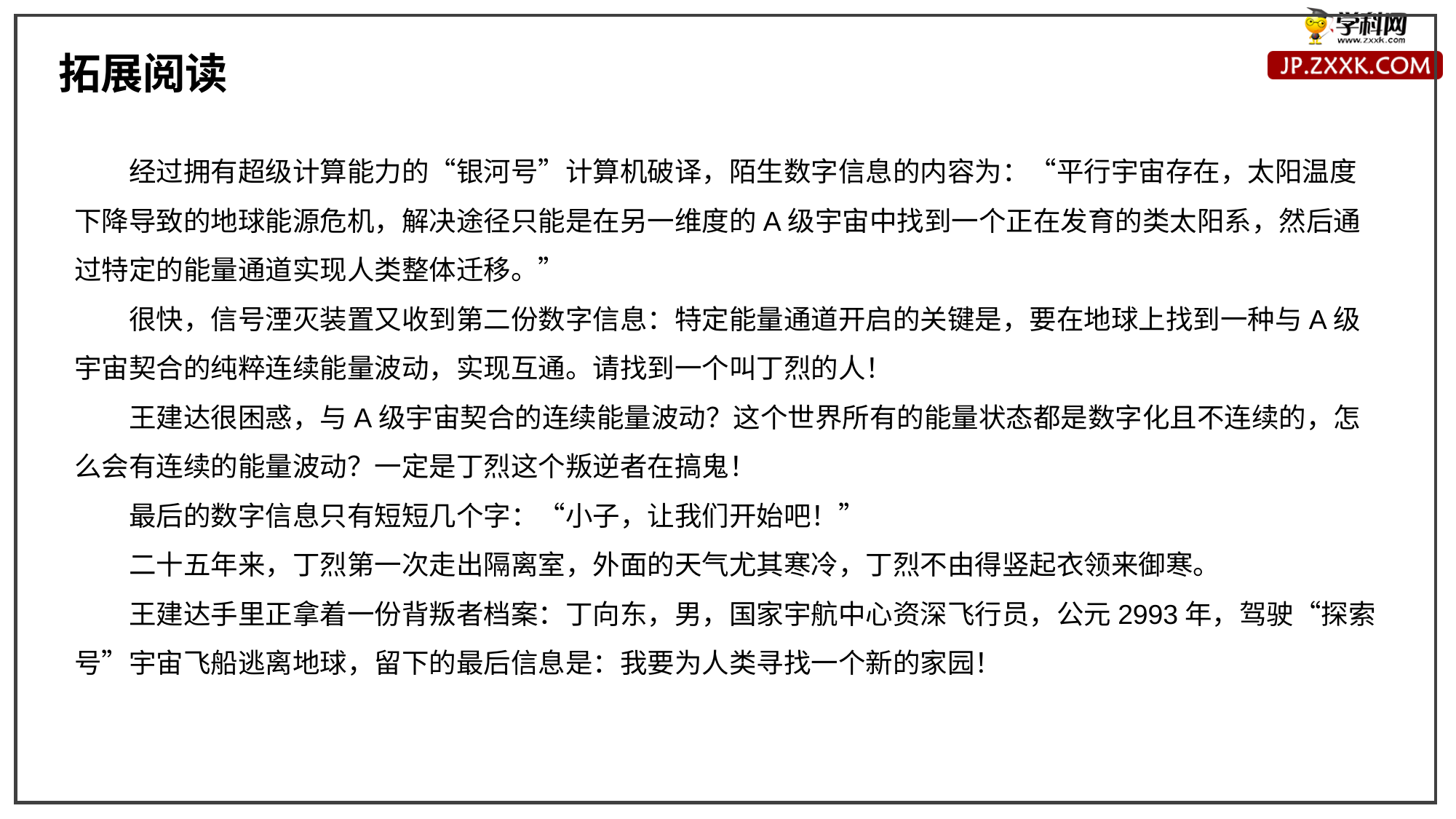

拓展阅读
经过拥有超级计算能力的“银河号”计算机破译，陌生数字信息的内容为：“平行宇宙存在，太阳温度下降导致的地球能源危机，解决途径只能是在另一维度的A级宇宙中找到一个正在发育的类太阳系，然后通过特定的能量通道实现人类整体迁移。”
很快，信号湮灭装置又收到第二份数字信息：特定能量通道开启的关键是，要在地球上找到一种与A级宇宙契合的纯粹连续能量波动，实现互通。请找到一个叫丁烈的人！
王建达很困惑，与A级宇宙契合的连续能量波动？这个世界所有的能量状态都是数字化且不连续的，怎么会有连续的能量波动？一定是丁烈这个叛逆者在搞鬼！
最后的数字信息只有短短几个字：“小子，让我们开始吧！”
二十五年来，丁烈第一次走出隔离室，外面的天气尤其寒冷，丁烈不由得竖起衣领来御寒。
王建达手里正拿着一份背叛者档案：丁向东，男，国家宇航中心资深飞行员，公元2993年，驾驶“探索号”宇宙飞船逃离地球，留下的最后信息是：我要为人类寻找一个新的家园！